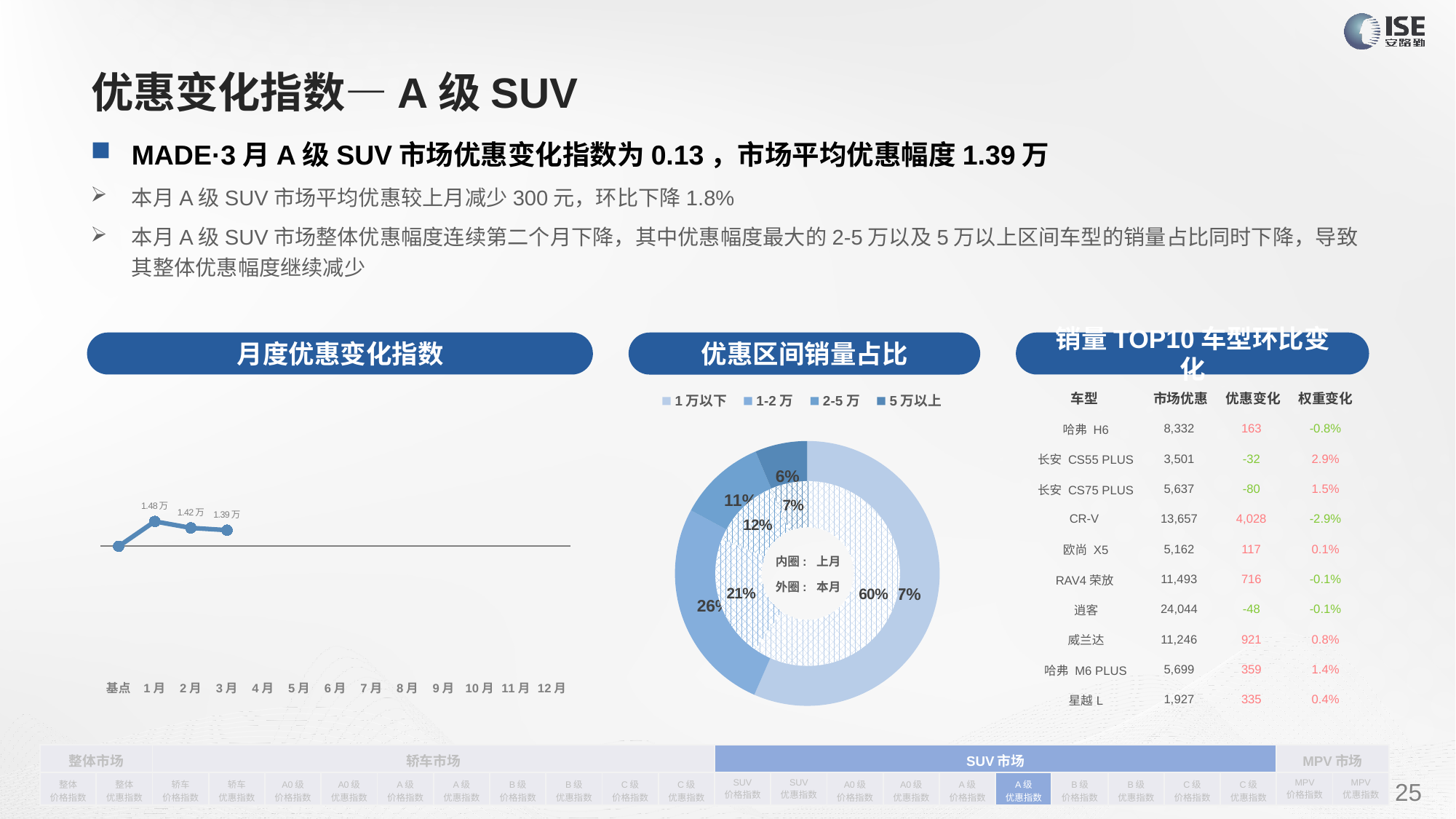

# 优惠变化指数—A级SUV
MADE·3月A级SUV市场优惠变化指数为0.13，市场平均优惠幅度1.39万
本月A级SUV市场平均优惠较上月减少300元，环比下降1.8%
本月A级SUV市场整体优惠幅度连续第二个月下降，其中优惠幅度最大的2-5万以及5万以上区间车型的销量占比同时下降，导致其整体优惠幅度继续减少
月度优惠变化指数

销量TOP10车型环比变化

优惠区间销量占比

| 车型 | 市场优惠 | 优惠变化 | 权重变化 |
| --- | --- | --- | --- |
| 哈弗 H6 | 8,332 | 163 | -0.8% |
| 长安 CS55 PLUS | 3,501 | -32 | 2.9% |
| 长安 CS75 PLUS | 5,637 | -80 | 1.5% |
| CR-V | 13,657 | 4,028 | -2.9% |
| 欧尚 X5 | 5,162 | 117 | 0.1% |
| RAV4荣放 | 11,493 | 716 | -0.1% |
| 逍客 | 24,044 | -48 | -0.1% |
| 威兰达 | 11,246 | 921 | 0.8% |
| 哈弗 M6 PLUS | 5,699 | 359 | 1.4% |
| 星越L | 1,927 | 335 | 0.4% |

### Chart

| Category | 销量 |
|---|---|
| 1万以下 | 214144.0 |
| 1-2万 | 99747.0 |
| 2-5万 | 40521.0 |
| 5万以上 | 24216.0 |

### Chart

| Category | Y2022 |
|---|---|
| 基点 | 0.0 |
| 1月 | 0.2 |
| 2月 | 0.14806462297662315 |
| 3月 | 0.13 |
| 4月 | None |
| 5月 | None |
| 6月 | None |
| 7月 | None |
| 8月 | None |
| 9月 | None |
| 10月 | None |
| 11月 | None |
| 12月 | None |

### Chart

| Category | 销量 |
|---|---|
| 1万以下 | 187012.0 |
| 1-2万 | 66994.0 |
| 2-5万 | 38867.0 |
| 5万以上 | 20519.0 |
内圈:  上月
外圈:  本月
| 整体市场 |  | 轿车市场 |  |  |  |  |  |  |  |  |  | SUV市场 |  |  |  |  |  |  |  |  |  | MPV市场 |  |
| --- | --- | --- | --- | --- | --- | --- | --- | --- | --- | --- | --- | --- | --- | --- | --- | --- | --- | --- | --- | --- | --- | --- | --- |
| 整体 价格指数 | 整体 优惠指数 | 轿车 价格指数 | 轿车 优惠指数 | A0级 价格指数 | A0级 优惠指数 | A级 价格指数 | A级 优惠指数 | B级 价格指数 | B级 优惠指数 | C级 价格指数 | C级 优惠指数 | SUV 价格指数 | SUV 优惠指数 | A0级 价格指数 | A0级 优惠指数 | A级 价格指数 | A级 优惠指数 | B级 价格指数 | B级 优惠指数 | C级 价格指数 | C级 优惠指数 | MPV 价格指数 | MPV 优惠指数 |
请在插入菜单—页眉和页脚中修改此 文本
25